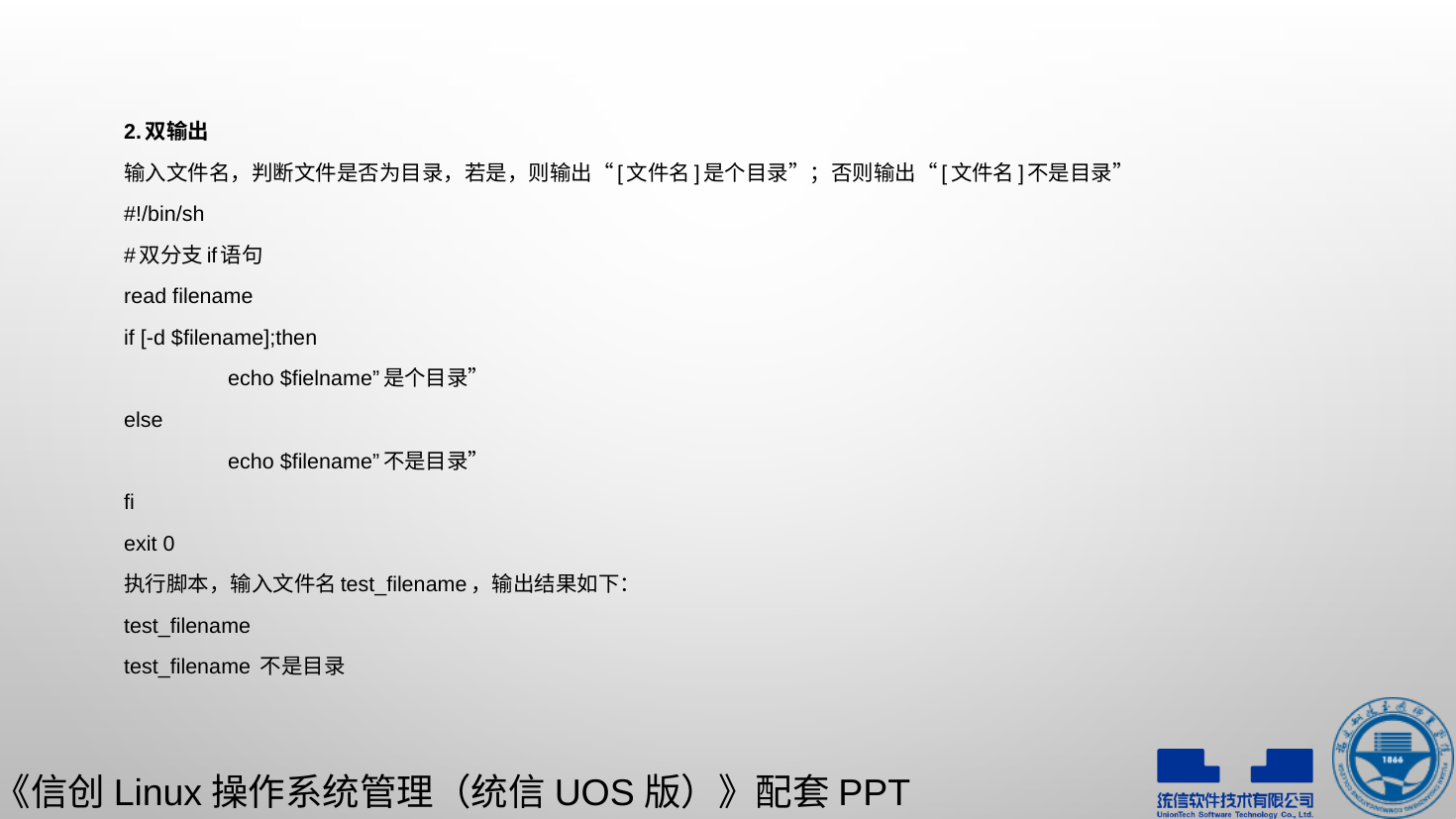

2.双输出
输入文件名，判断文件是否为目录，若是，则输出“[文件名]是个目录”；否则输出“[文件名]不是目录”
#!/bin/sh
#双分支if语句
read filename
if [-d $filename];then
	echo $fielname”是个目录”
else
	echo $filename”不是目录”
fi
exit 0
执行脚本，输入文件名test_filename，输出结果如下：
test_filename
test_filename 不是目录